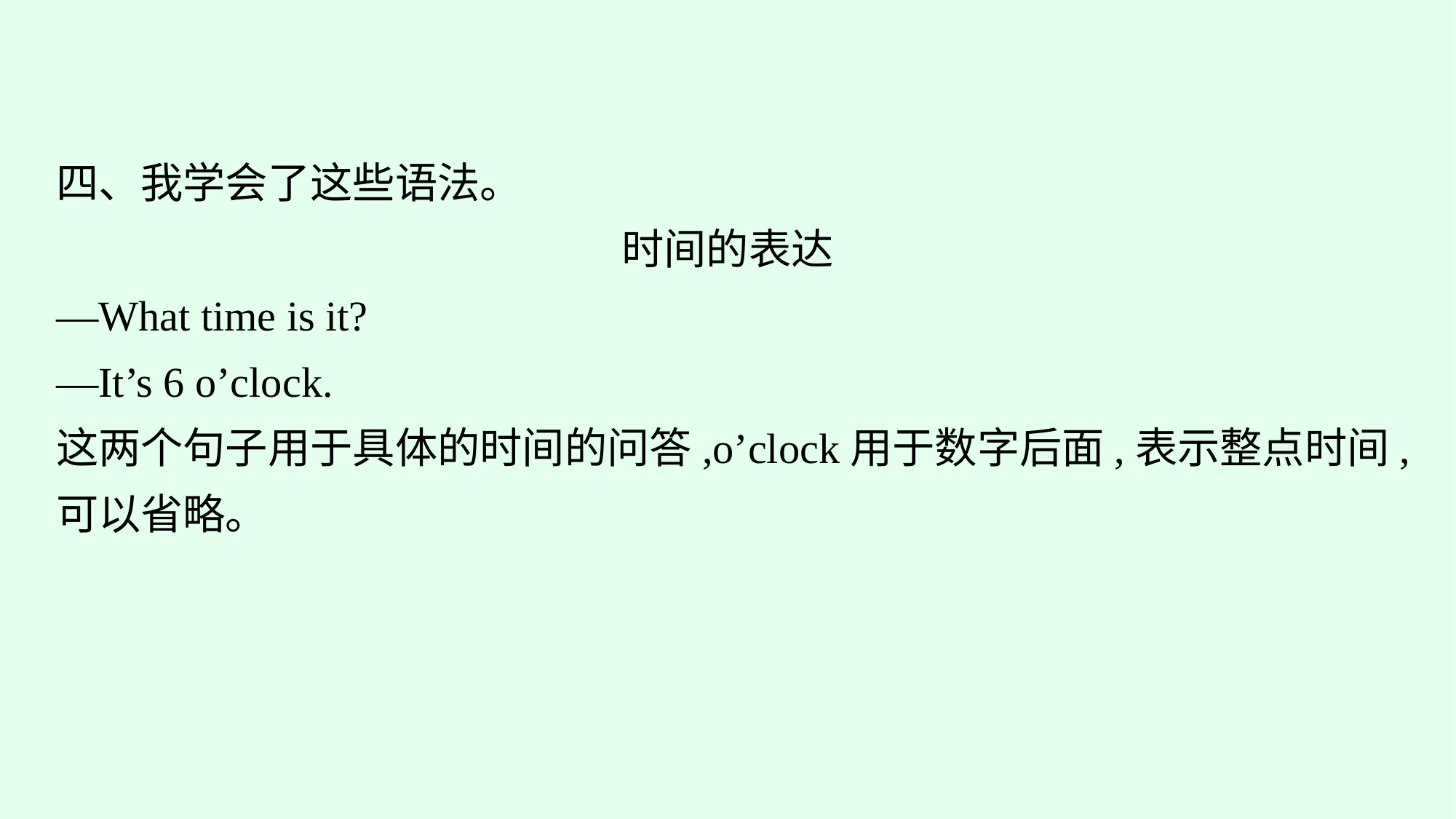

四、我学会了这些语法。
时间的表达
—What time is it?
—It’s 6 o’clock.
这两个句子用于具体的时间的问答,o’clock用于数字后面,表示整点时间,可以省略。